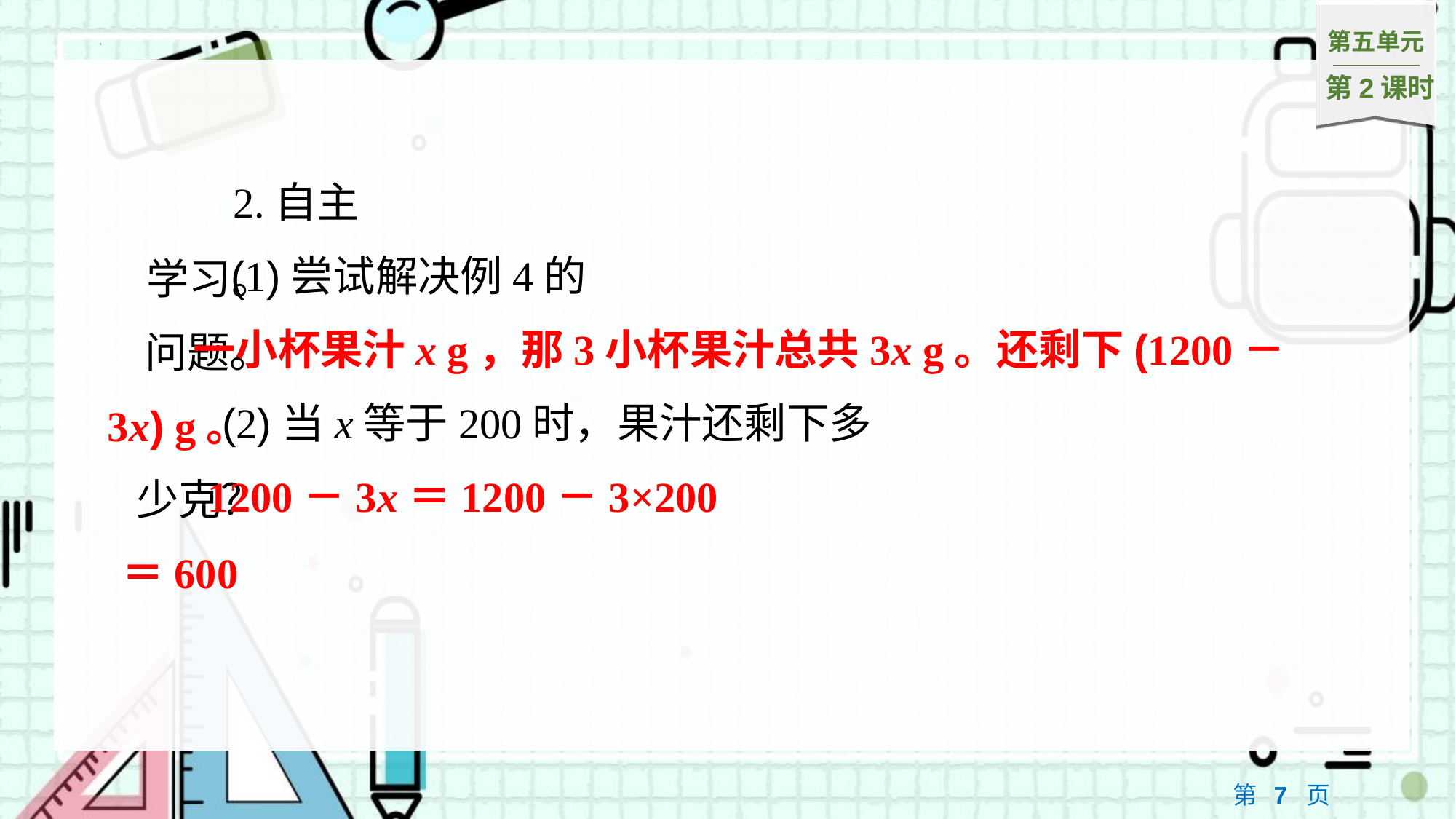

2.自主学习。
(1)尝试解决例4的问题。
一小杯果汁x g，那3小杯果汁总共3x g。还剩下(1200－3x) g。
(2)当x等于200时，果汁还剩下多少克？
1200－3x＝1200－3×200＝600